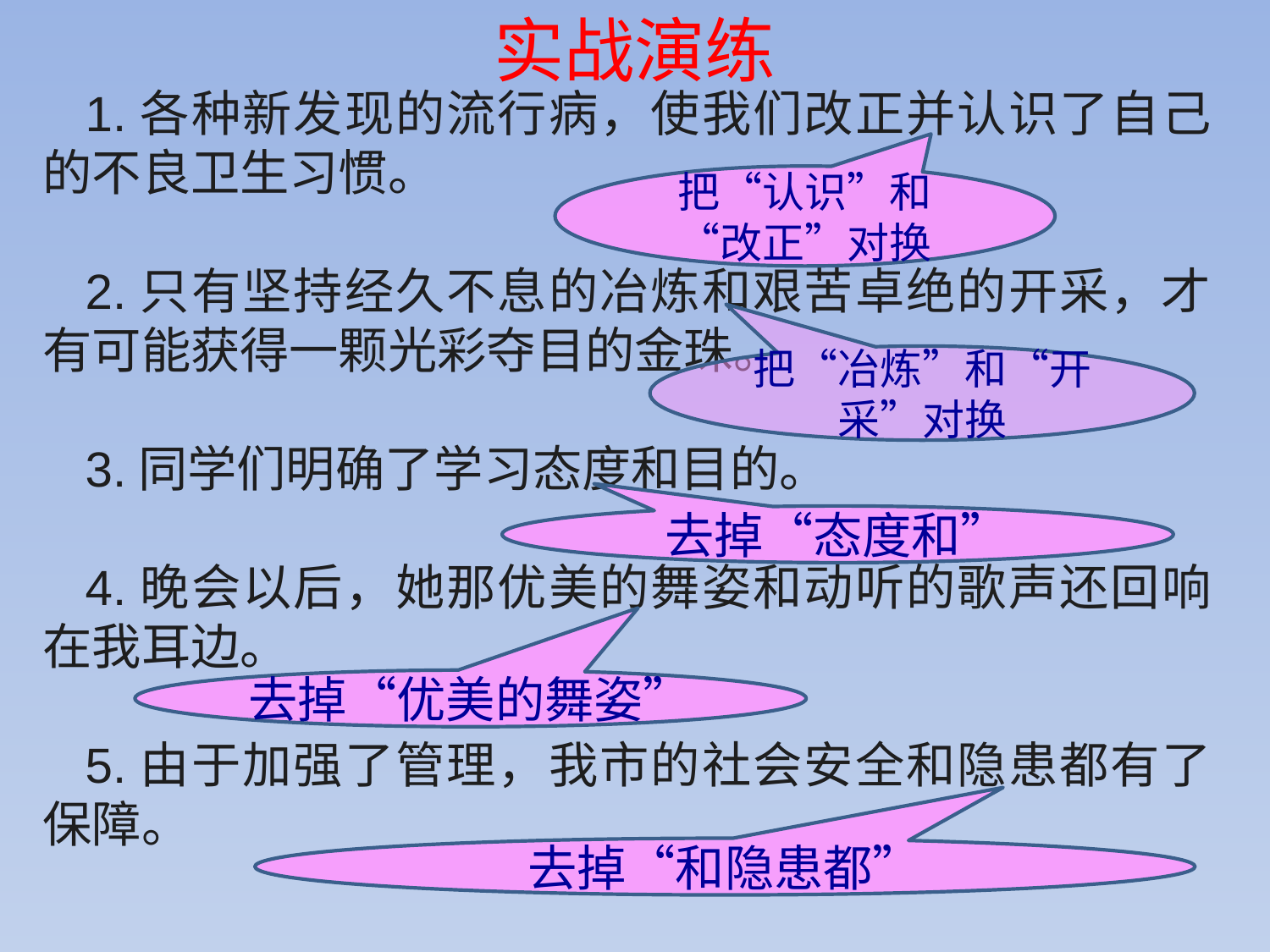

实战演练
1.各种新发现的流行病，使我们改正并认识了自己的不良卫生习惯。

2.只有坚持经久不息的冶炼和艰苦卓绝的开采，才有可能获得一颗光彩夺目的金珠。

3.同学们明确了学习态度和目的。

4.晚会以后，她那优美的舞姿和动听的歌声还回响在我耳边。

5.由于加强了管理，我市的社会安全和隐患都有了保障。
把“认识”和“改正”对换
把“冶炼”和“开采”对换
去掉“态度和”
去掉“优美的舞姿”
去掉“和隐患都”